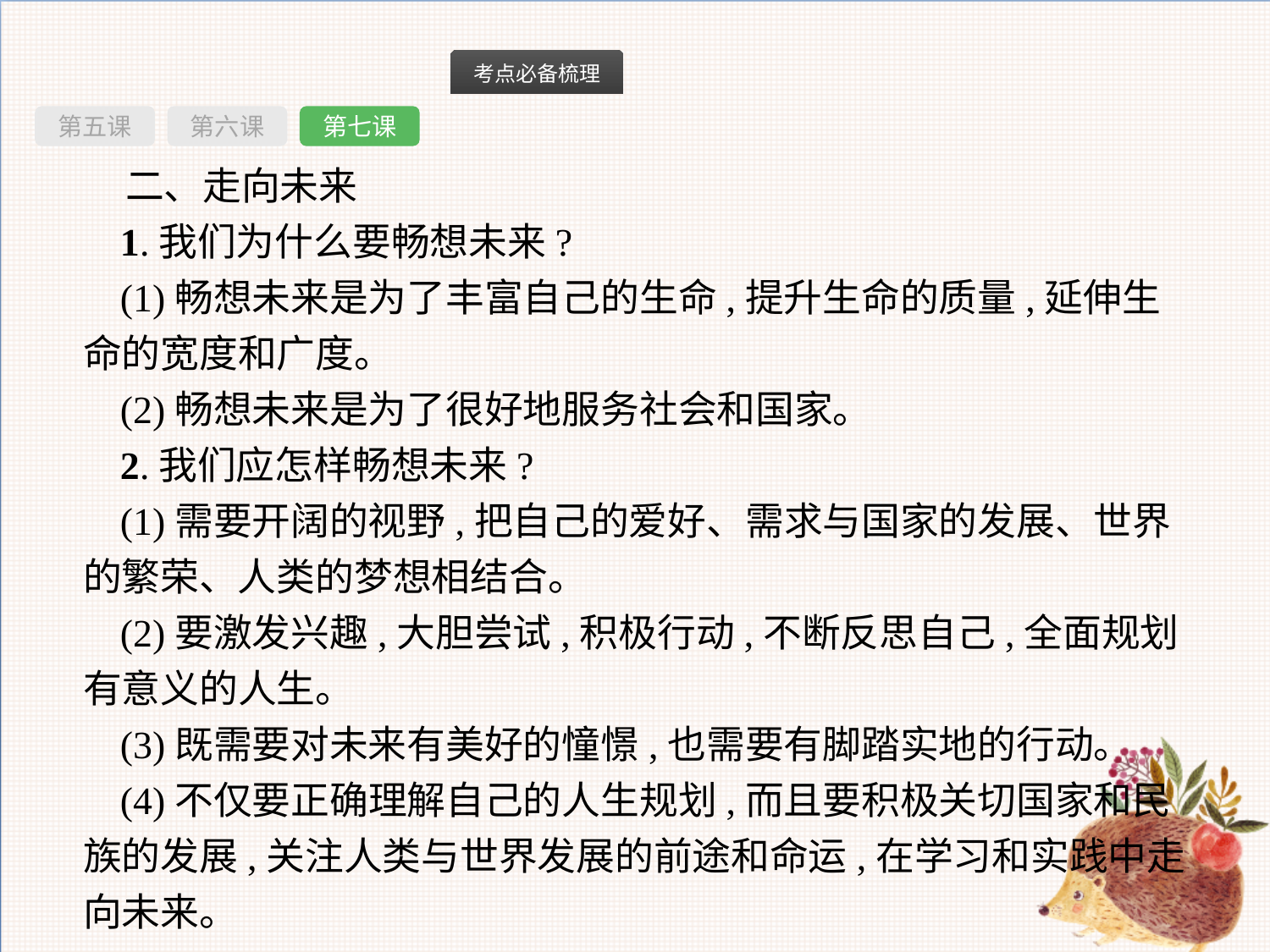

第五课
第六课
第七课
二、走向未来
1.我们为什么要畅想未来?
(1)畅想未来是为了丰富自己的生命,提升生命的质量,延伸生命的宽度和广度。
(2)畅想未来是为了很好地服务社会和国家。
2.我们应怎样畅想未来?
(1)需要开阔的视野,把自己的爱好、需求与国家的发展、世界的繁荣、人类的梦想相结合。
(2)要激发兴趣,大胆尝试,积极行动,不断反思自己,全面规划有意义的人生。
(3)既需要对未来有美好的憧憬,也需要有脚踏实地的行动。
(4)不仅要正确理解自己的人生规划,而且要积极关切国家和民族的发展,关注人类与世界发展的前途和命运,在学习和实践中走向未来。